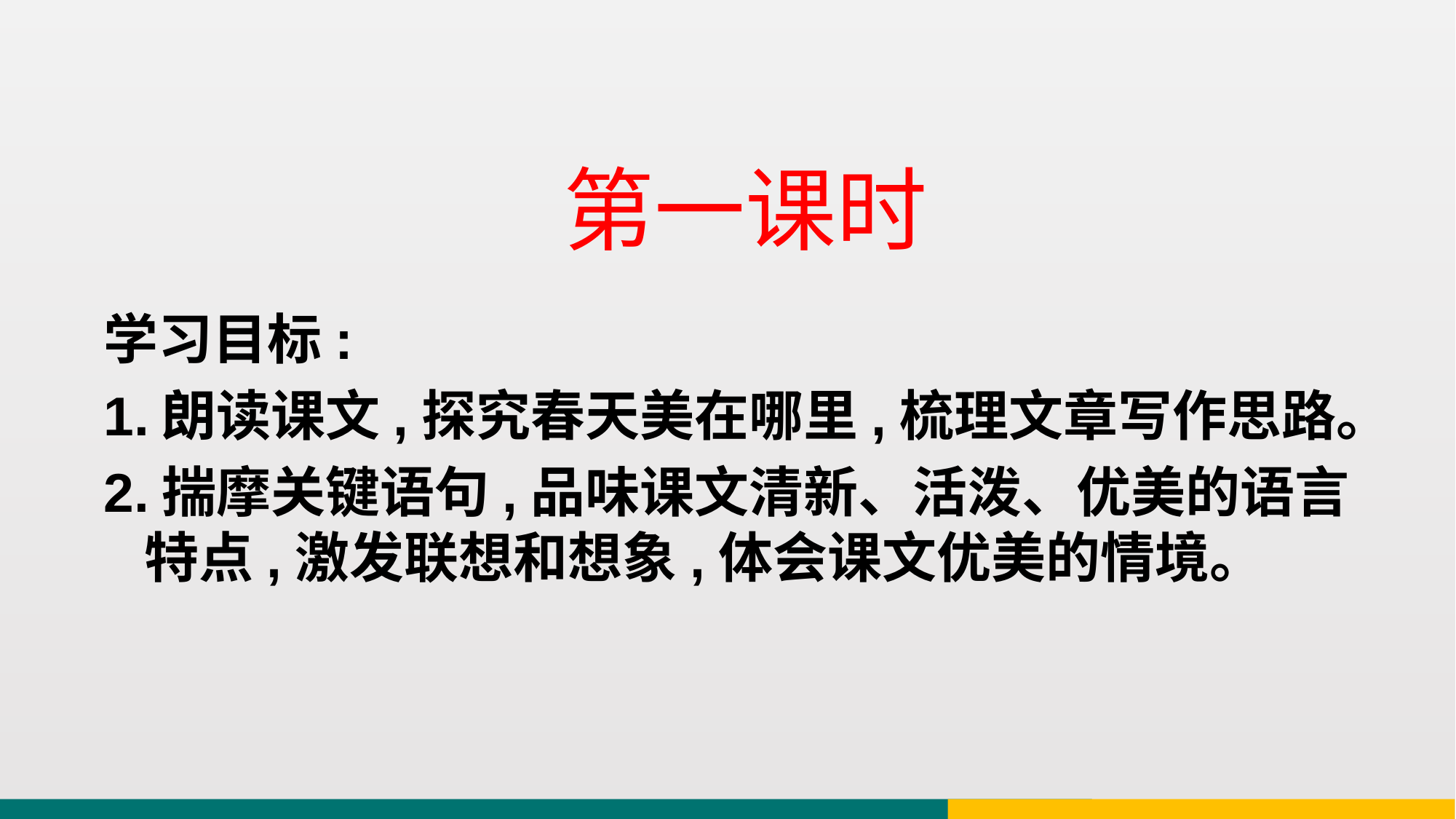

第一课时
学习目标:
1.朗读课文,探究春天美在哪里,梳理文章写作思路。
2.揣摩关键语句,品味课文清新、活泼、优美的语言特点,激发联想和想象,体会课文优美的情境。